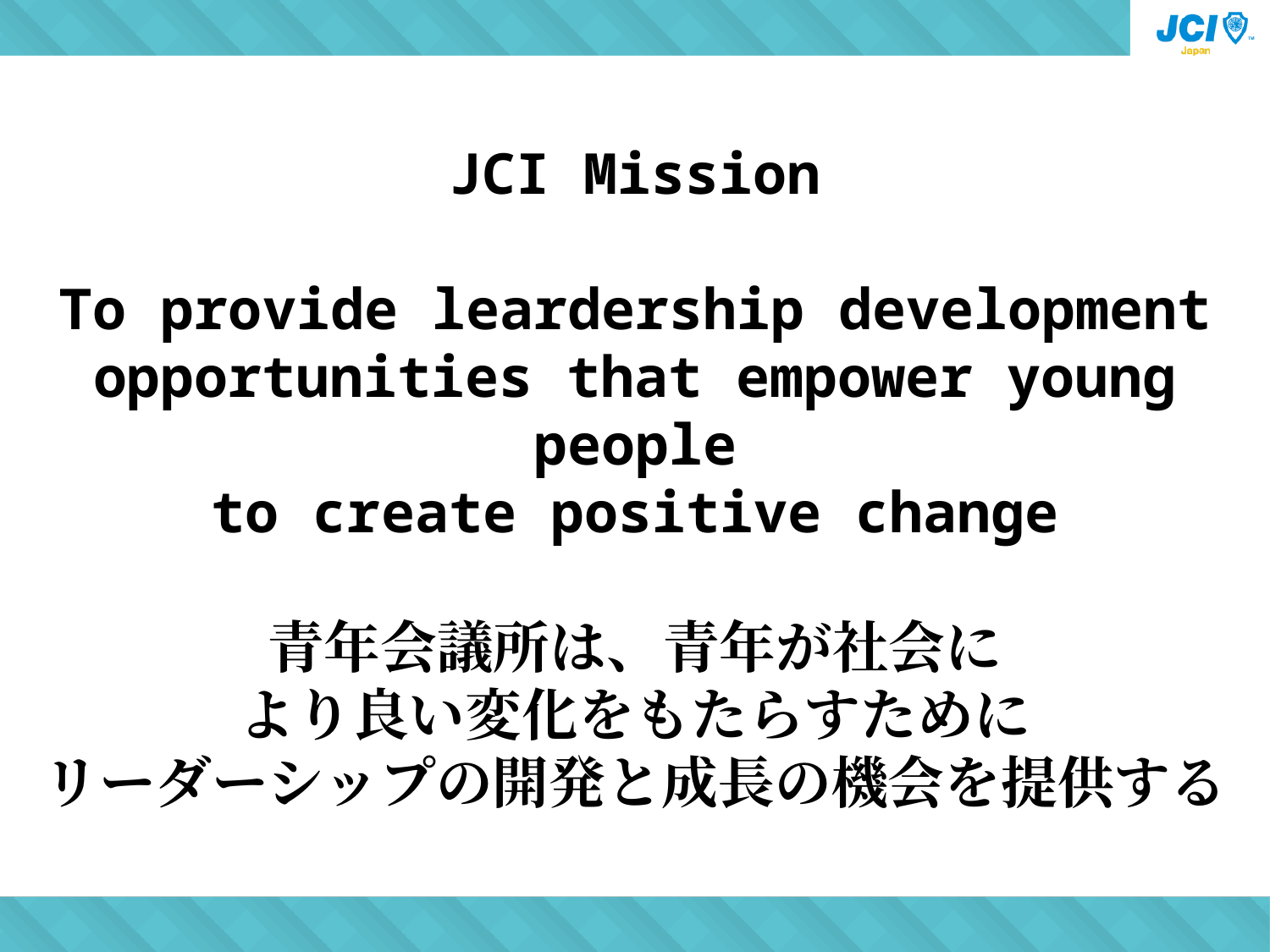

JCI Mission

To provide leardership development
opportunities that empower young people
to create positive change

青年会議所は、青年が社会に
より良い変化をもたらすために
リーダーシップの開発と成長の機会を提供する